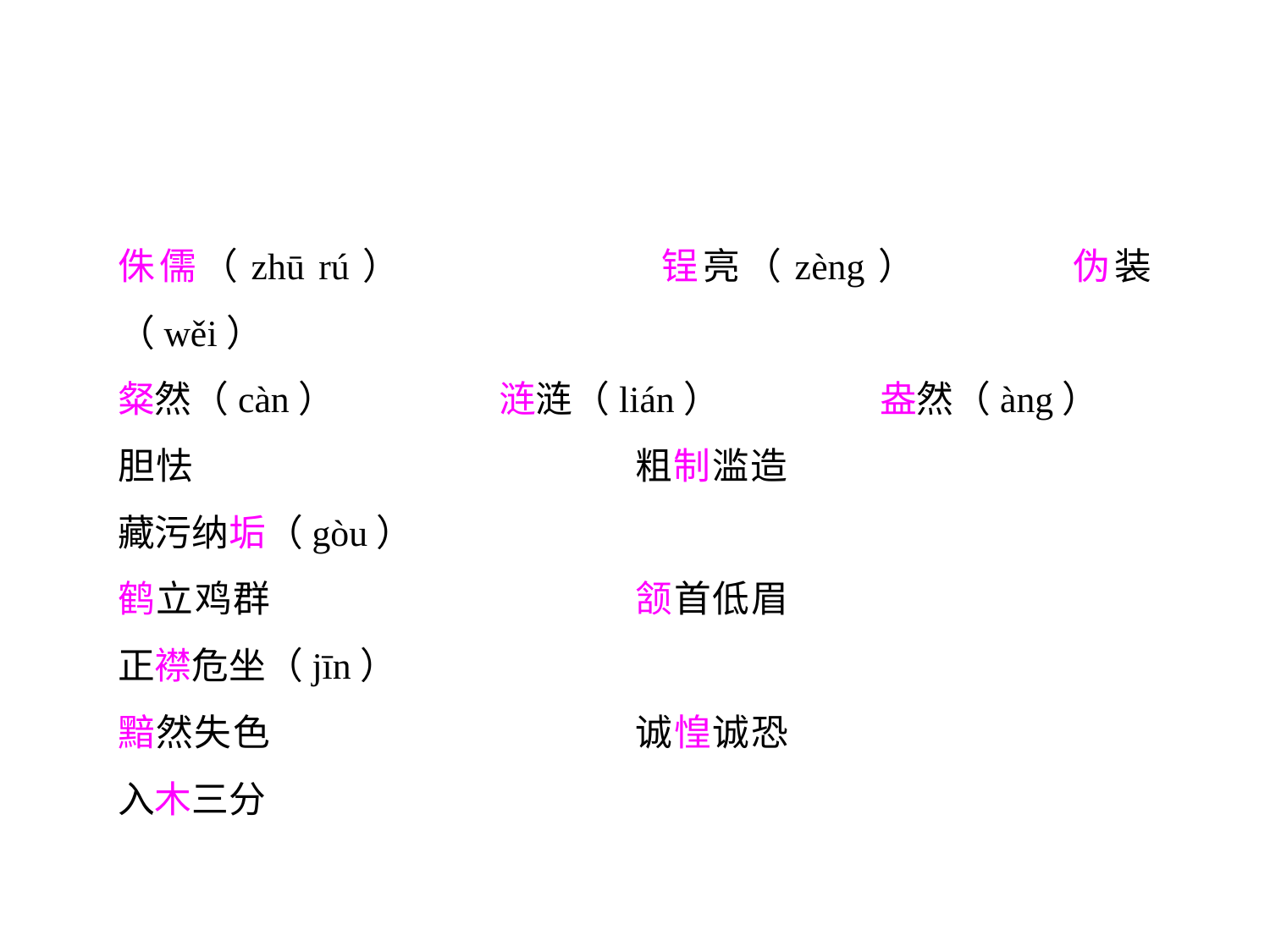

侏儒（zhū rú）		锃亮（zèng）		伪装（wěi）
粲然（càn）		涟涟（lián）		盎然（àng）
胆怯				粗制滥造			藏污纳垢（gòu）
鹤立鸡群			颔首低眉			正襟危坐（jīn）
黯然失色			诚惶诚恐			入木三分